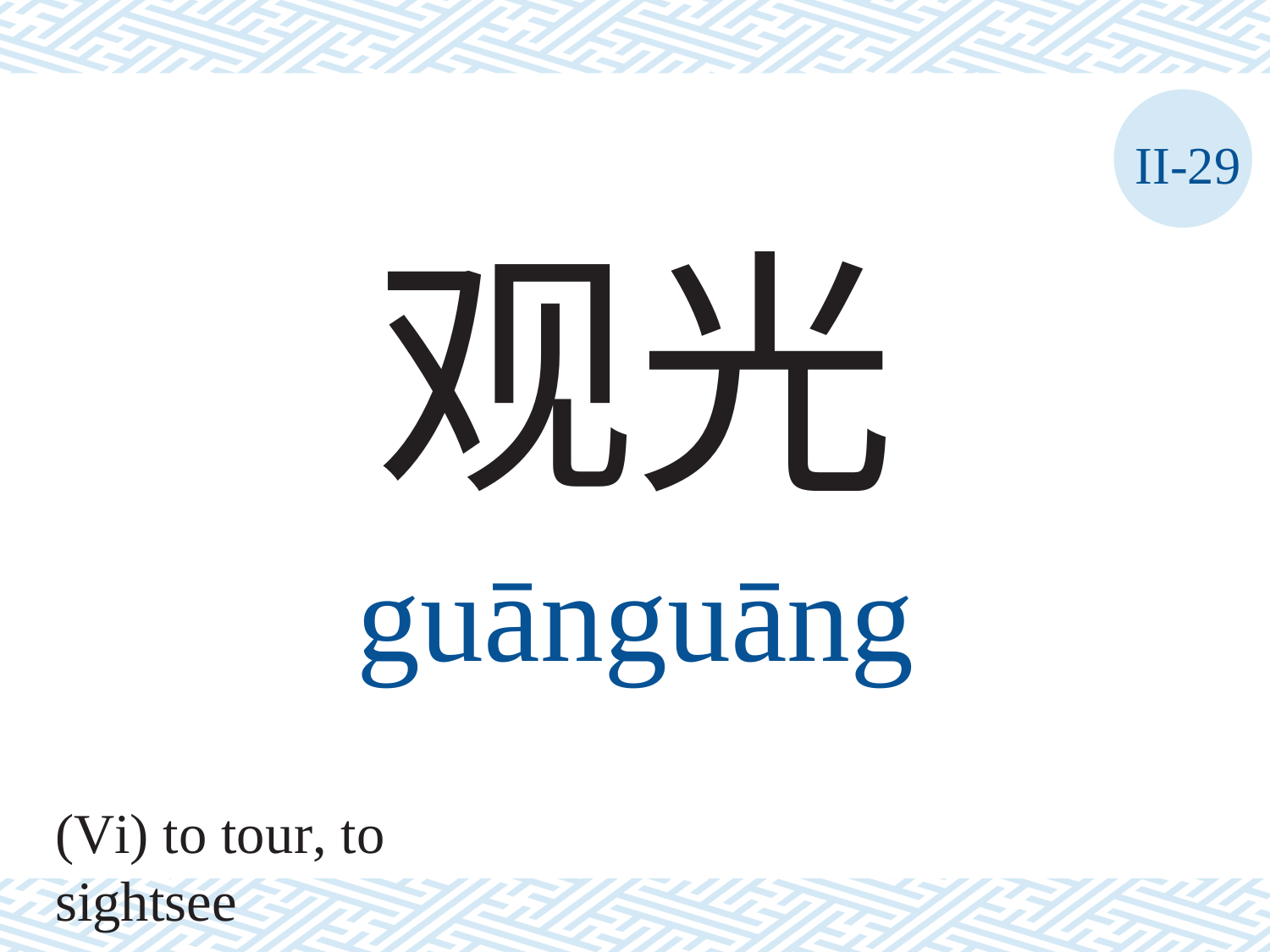

II-29
观光
guānguāng
(Vi) to tour, to sightsee